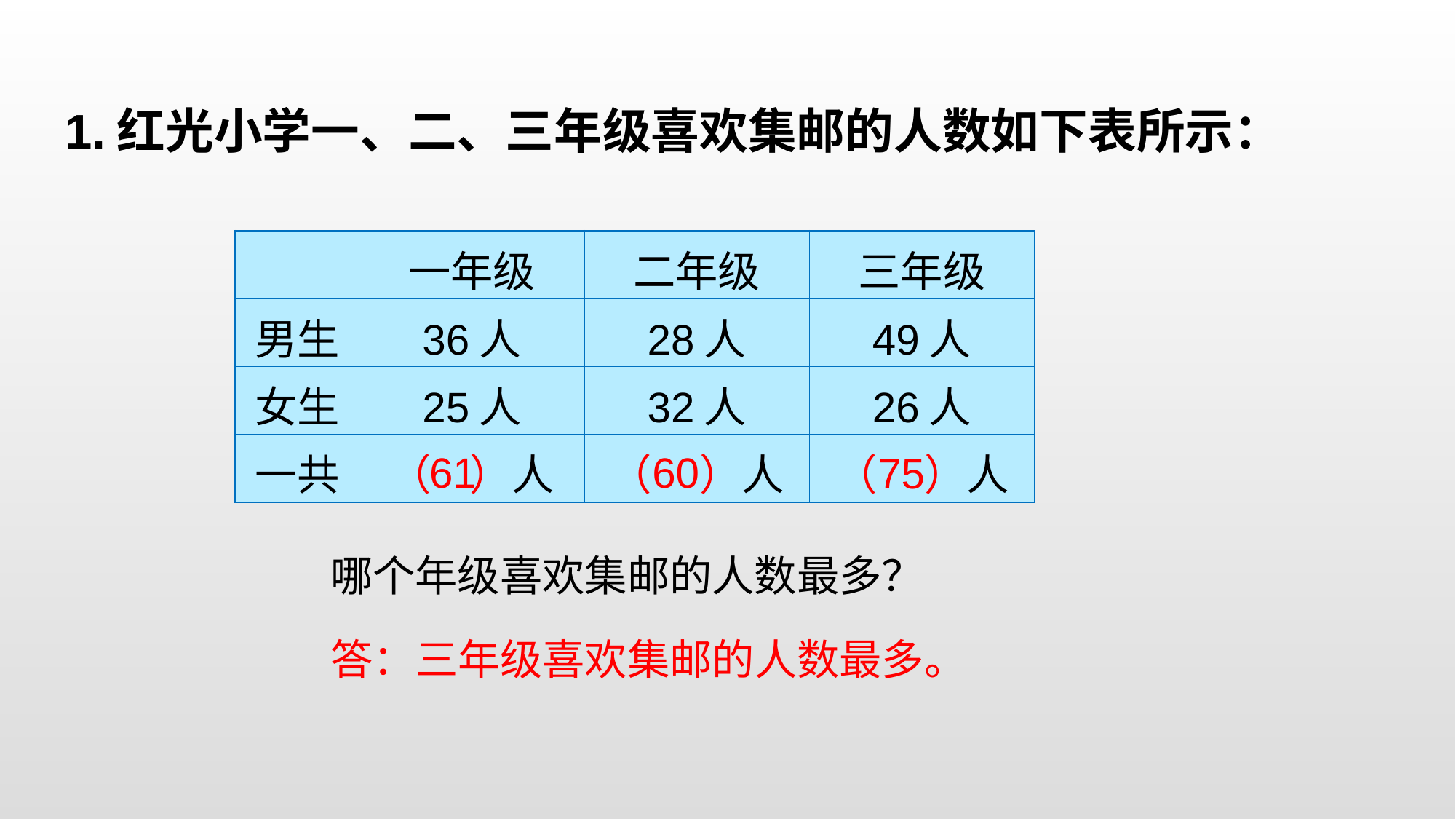

1.红光小学一、二、三年级喜欢集邮的人数如下表所示：
|  | 一年级 | 二年级 | 三年级 |
| --- | --- | --- | --- |
| 男生 | 36人 | 28人 | 49人 |
| 女生 | 25人 | 32人 | 26人 |
| 一共 | （ ）人 | （ ）人 | （ ）人 |
61
60
75
哪个年级喜欢集邮的人数最多？
答：三年级喜欢集邮的人数最多。